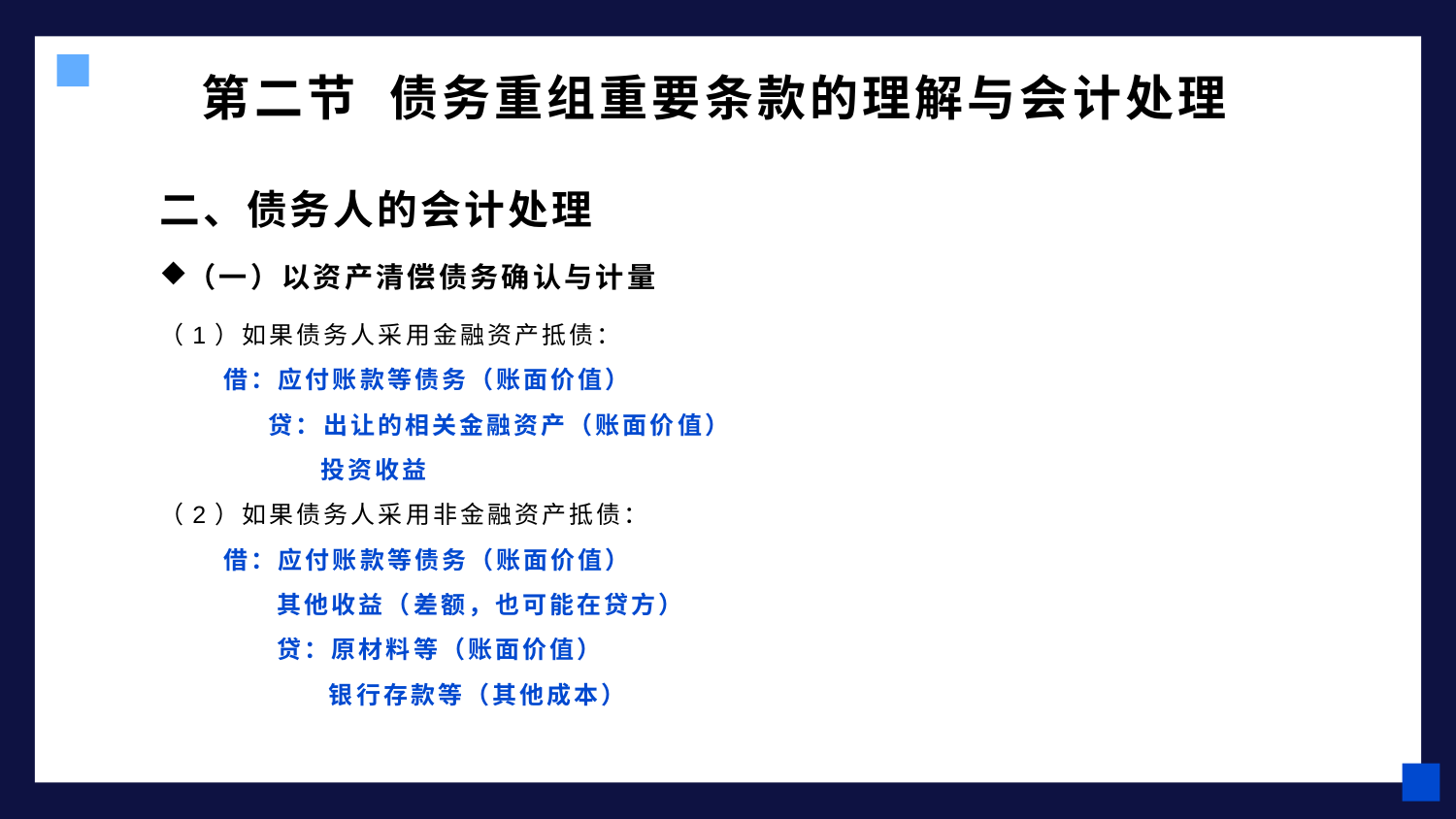

# 第二节  债务重组重要条款的理解与会计处理
二、债务人的会计处理
（一）以资产清偿债务确认与计量
（1）如果债务人采用金融资产抵债：
       借：应付账款等债务（账面价值）
            贷：出让的相关金融资产（账面价值）
                  投资收益
（2）如果债务人采用非金融资产抵债：
       借：应付账款等债务（账面价值）
             其他收益（差额，也可能在贷方）
             贷：原材料等（账面价值）
                   银行存款等（其他成本）